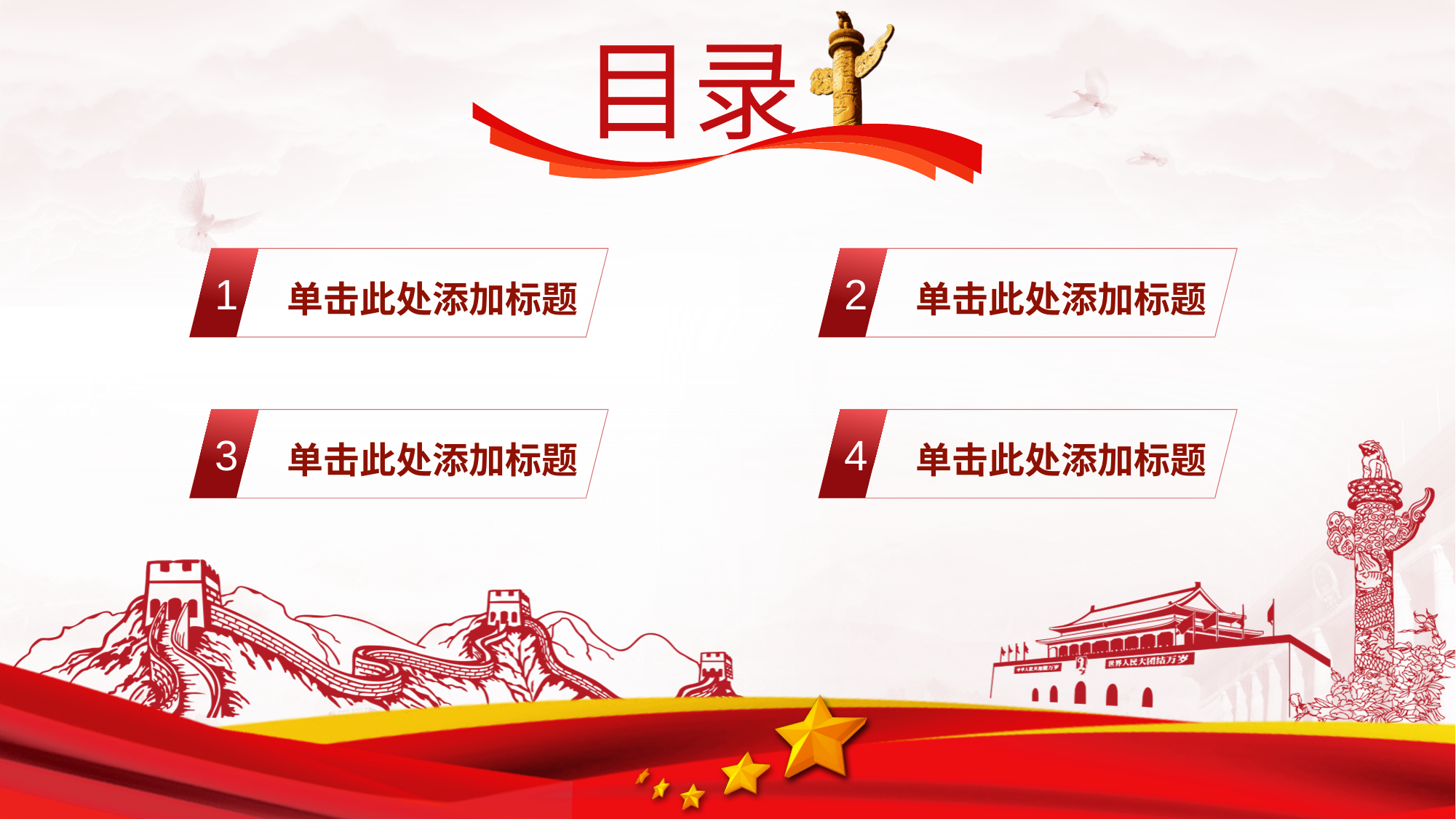

目录
1

单击此处添加标题
2

单击此处添加标题
3

单击此处添加标题
4

单击此处添加标题